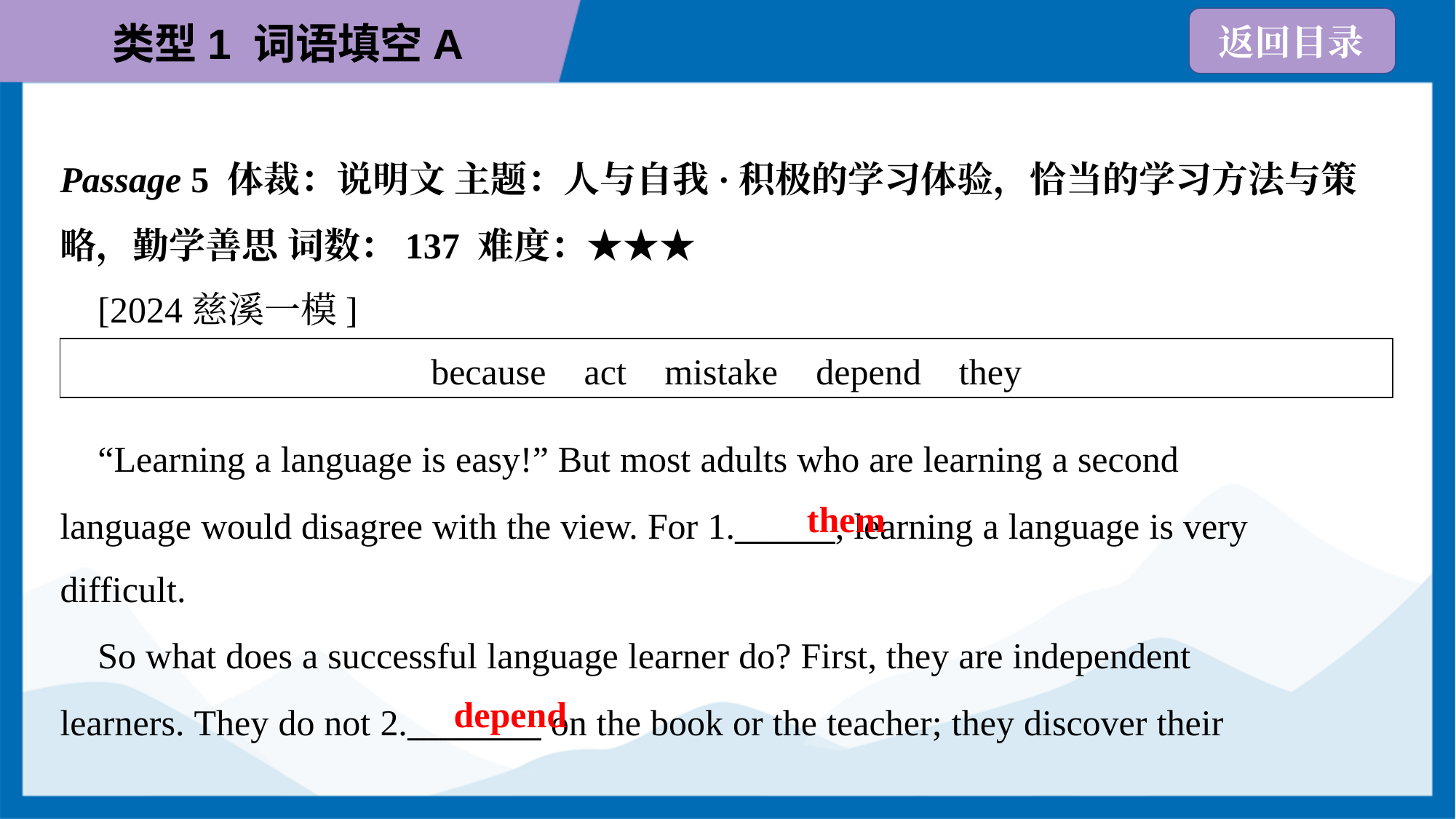

Passage 5 体裁：说明文 主题：人与自我·积极的学习体验，恰当的学习方法与策
略，勤学善思 词数：137 难度：★★★
    [2024慈溪一模]
| because act mistake depend they |
| --- |
    “Learning a language is easy!” But most adults who are learning a second
language would disagree with the view. For 1.______, learning a language is very
difficult.
them
    So what does a successful language learner do? First, they are independent
learners. They do not 2.________ on the book or the teacher; they discover their

depend